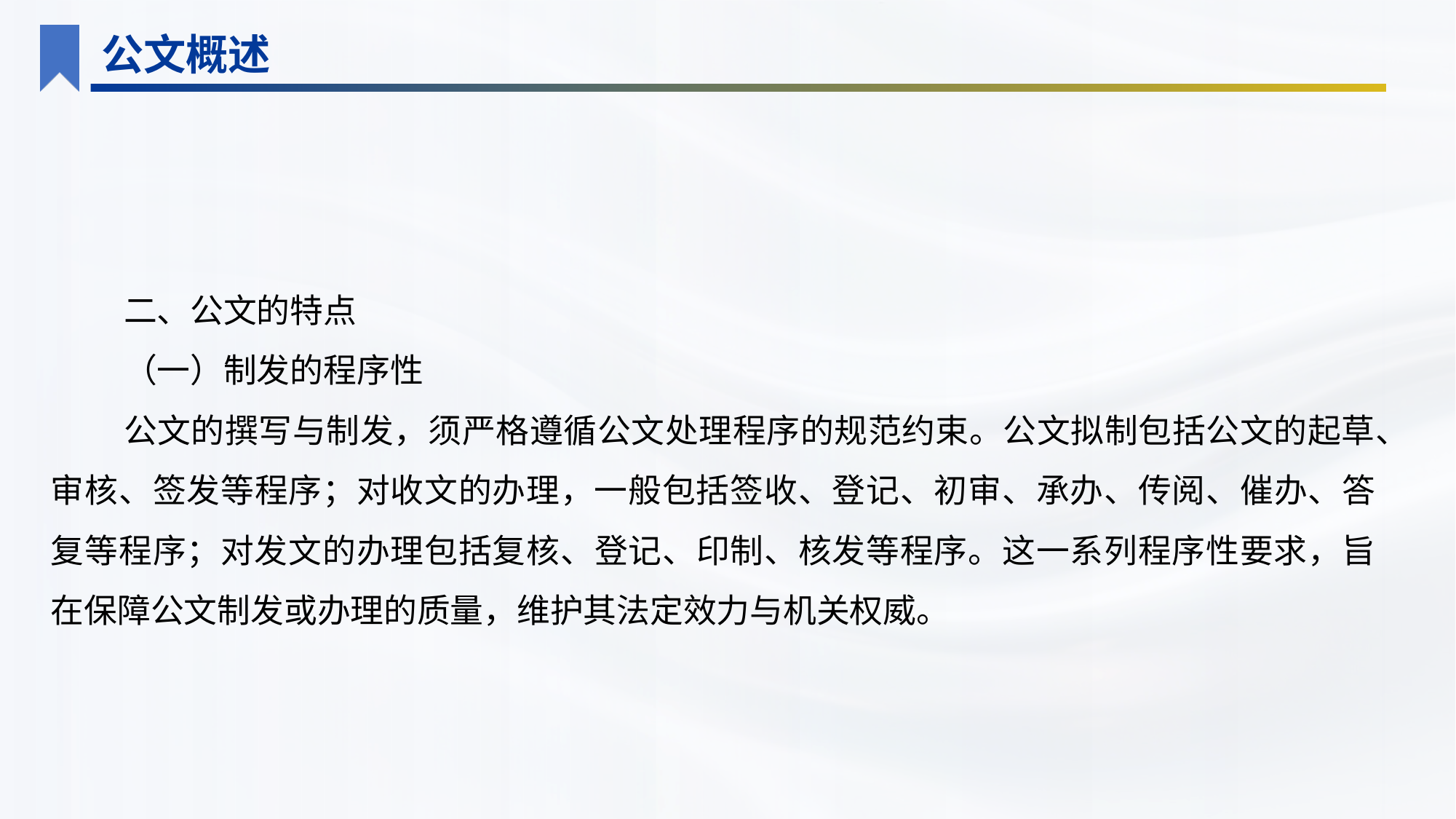

公文概述
二、公文的特点
（一）制发的程序性
公文的撰写与制发，须严格遵循公文处理程序的规范约束。公文拟制包括公文的起草、审核、签发等程序；对收文的办理，一般包括签收、登记、初审、承办、传阅、催办、答复等程序；对发文的办理包括复核、登记、印制、核发等程序。这一系列程序性要求，旨在保障公文制发或办理的质量，维护其法定效力与机关权威。